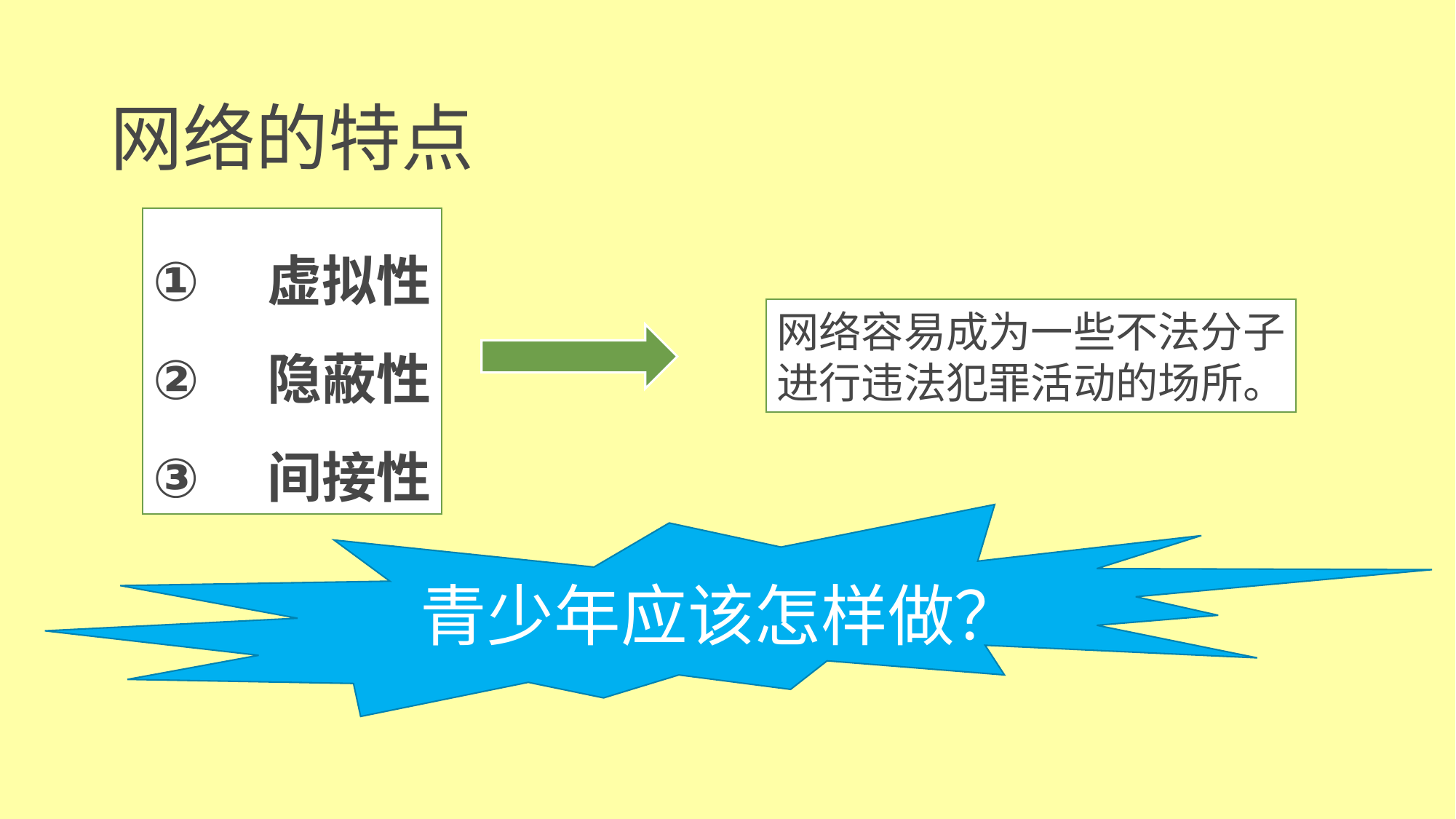

网络的特点
 虚拟性
 隐蔽性
 间接性
网络容易成为一些不法分子
进行违法犯罪活动的场所。

青少年应该怎样做？